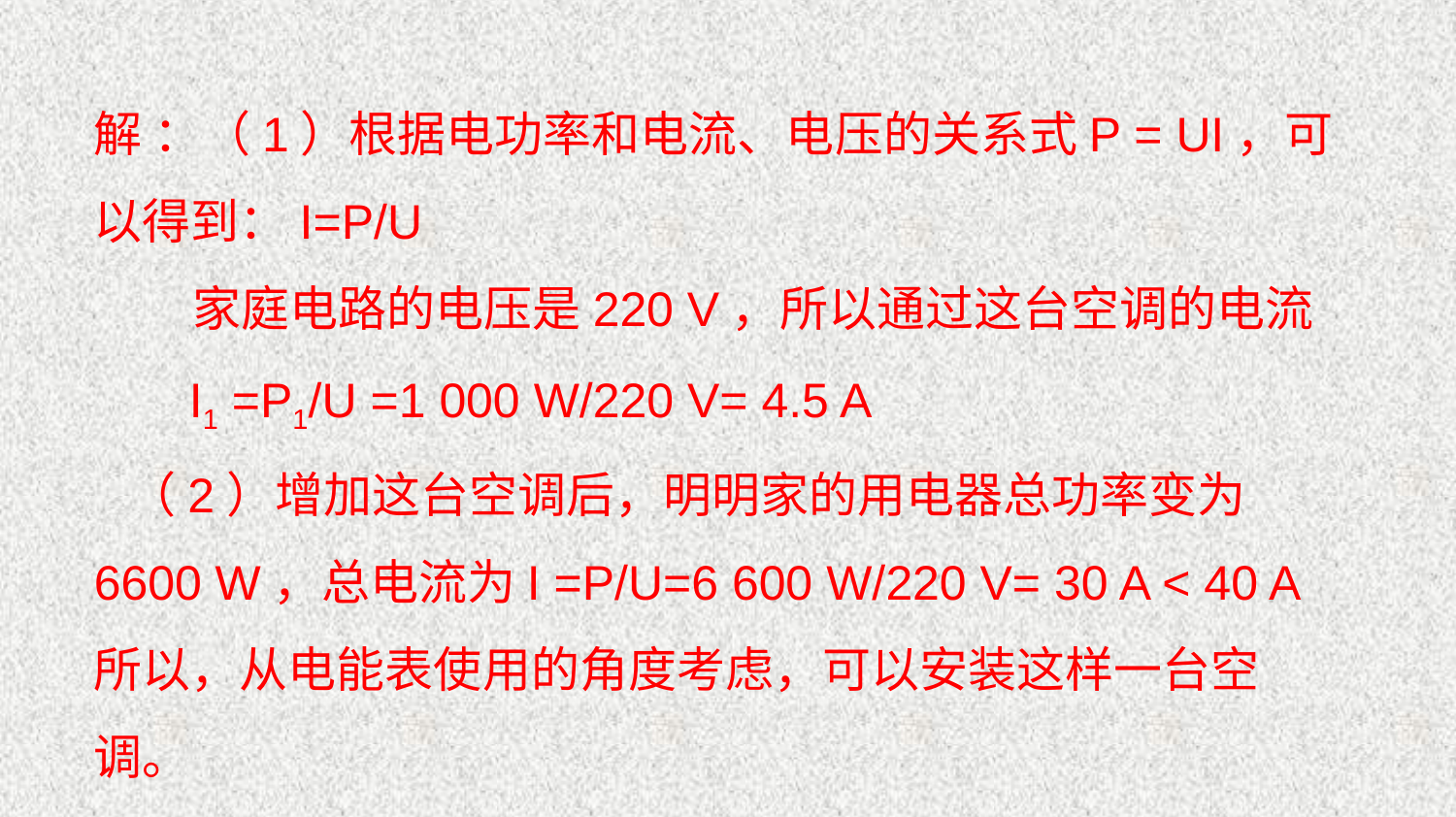

解 ：（1）根据电功率和电流、电压的关系式P = UI，可以得到：I=P/U
        家庭电路的电压是220 V，所以通过这台空调的电流
       I1 =P1/U =1 000 W/220 V= 4.5 A
  （2）增加这台空调后，明明家的用电器总功率变为6600 W，总电流为I =P/U=6 600 W/220 V= 30 A < 40 A
所以，从电能表使用的角度考虑，可以安装这样一台空调。